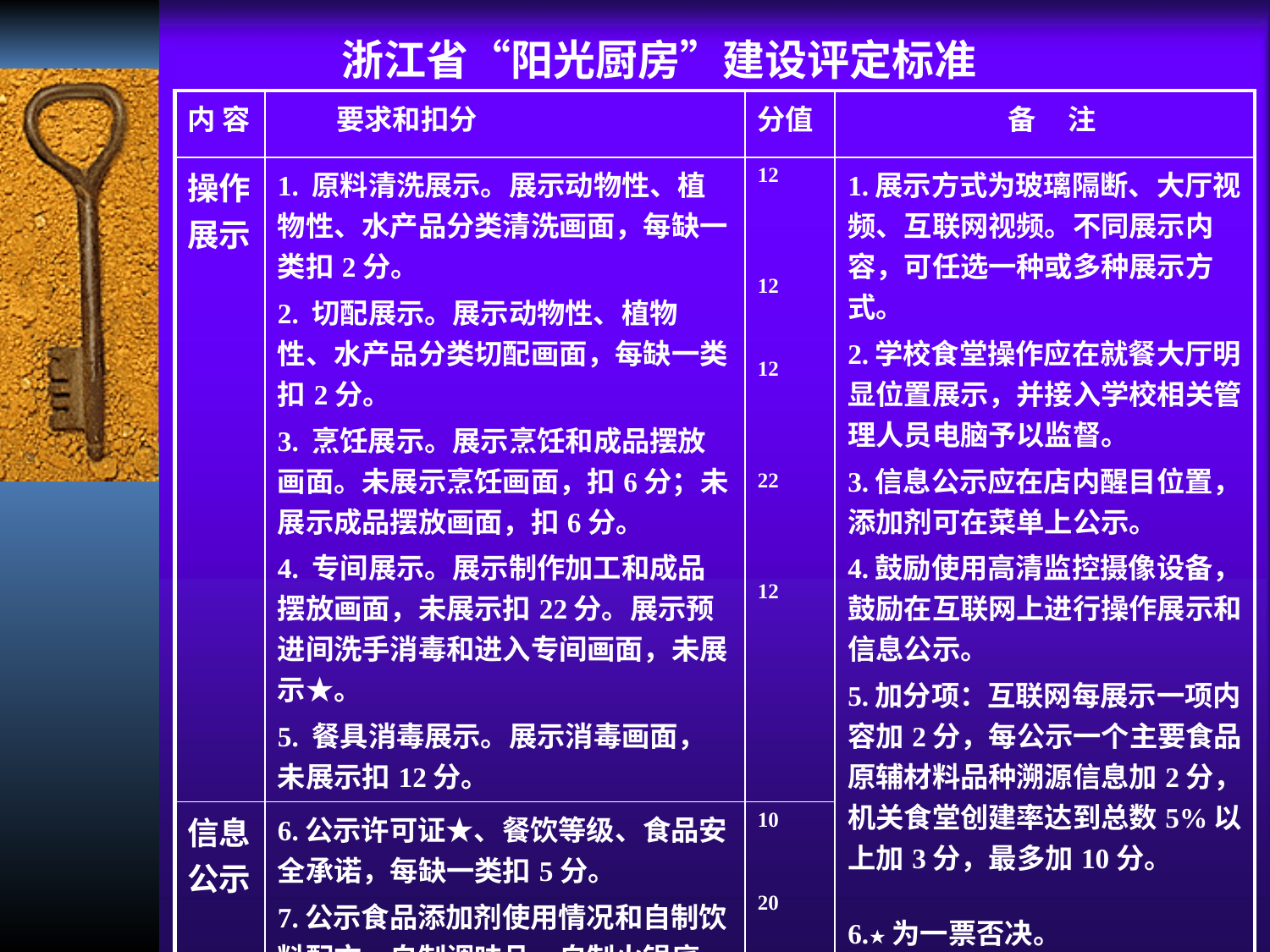

浙江省“阳光厨房”建设评定标准
| 内 容 | 要求和扣分 | 分值 | 备 注 |
| --- | --- | --- | --- |
| 操作展示 | 1. 原料清洗展示。展示动物性、植物性、水产品分类清洗画面，每缺一类扣2分。 2. 切配展示。展示动物性、植物性、水产品分类切配画面，每缺一类扣2分。 3. 烹饪展示。展示烹饪和成品摆放画面。未展示烹饪画面，扣6分；未展示成品摆放画面，扣6分。 4. 专间展示。展示制作加工和成品摆放画面，未展示扣22分。展示预进间洗手消毒和进入专间画面，未展示★。 5. 餐具消毒展示。展示消毒画面，未展示扣12分。 | 12 12 12 22 12 | 1.展示方式为玻璃隔断、大厅视频、互联网视频。不同展示内容，可任选一种或多种展示方式。 2.学校食堂操作应在就餐大厅明显位置展示，并接入学校相关管理人员电脑予以监督。 3.信息公示应在店内醒目位置，添加剂可在菜单上公示。 4.鼓励使用高清监控摄像设备，鼓励在互联网上进行操作展示和信息公示。 5.加分项：互联网每展示一项内容加2分，每公示一个主要食品原辅材料品种溯源信息加2分，机关食堂创建率达到总数5%以上加3分，最多加10分。 6.★为一票否决。 |
| 信息公示 | 6.公示许可证★、餐饮等级、食品安全承诺，每缺一类扣5分。 7.公示食品添加剂使用情况和自制饮料配方，自制调味品、自制火锅底料、自制糕点使用的添加剂，每缺一类扣5分，每类公示不全扣3分。 | 10 20 |  |